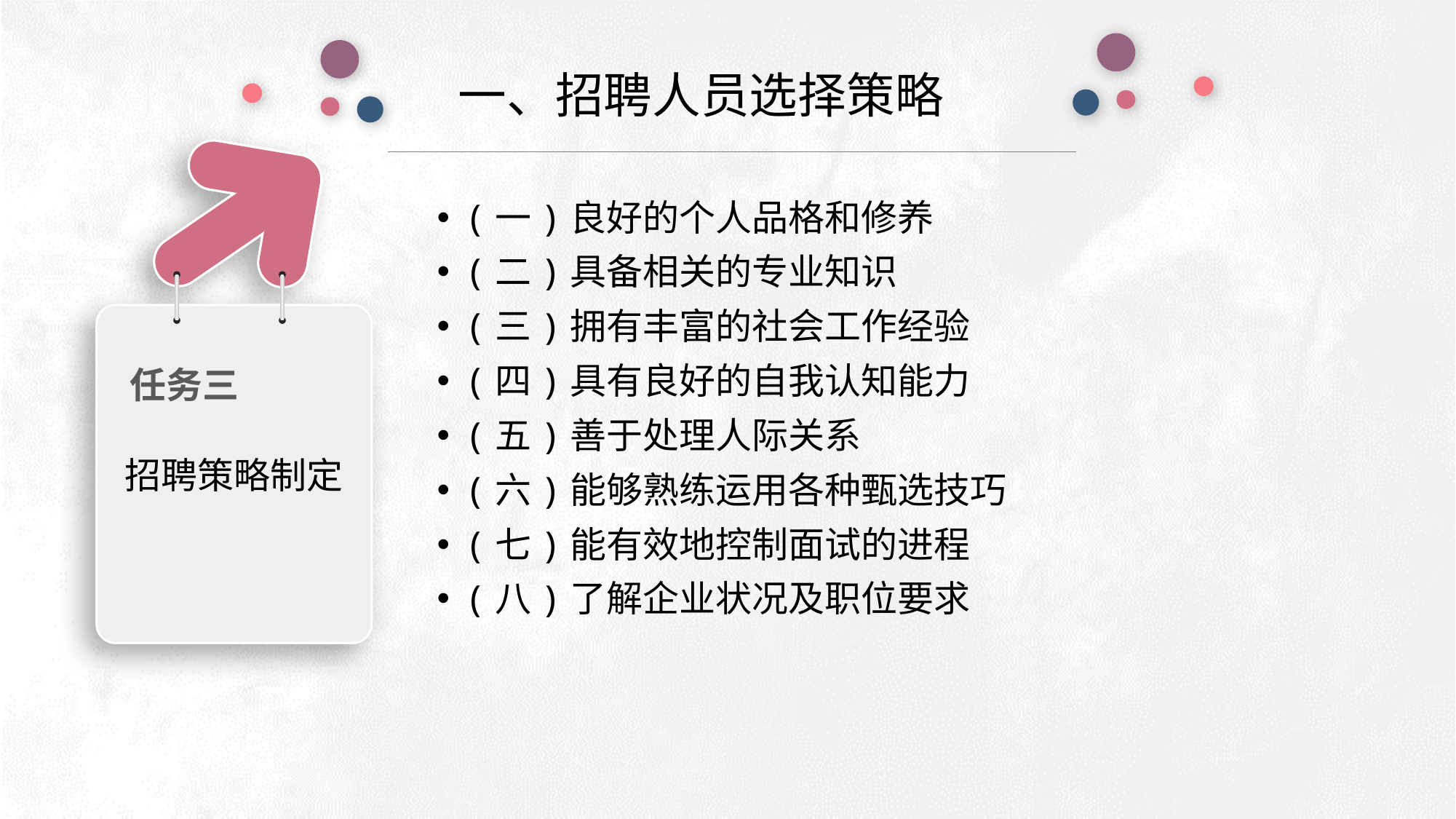

一、招聘人员选择策略

招聘策略制定
任务三

(一)良好的个人品格和修养
(二)具备相关的专业知识
(三)拥有丰富的社会工作经验
(四)具有良好的自我认知能力
(五)善于处理人际关系
(六)能够熟练运用各种甄选技巧
(七)能有效地控制面试的进程
(八)了解企业状况及职位要求

e7d195523061f1c0deeec63e560781cfd59afb0ea006f2a87ABB68BF51EA6619813959095094C18C62A12F549504892A4AAA8C1554C6663626E05CA27F281A14E6983772AFC3FB97135759321DEA3D70CCCB10945EC5A0322096E752803368C2184698845E3CCD6DB7F651295A8E4F3FDC19EA64A2B4A4AC1434B55AAE41CF0BF61B375C23F3039959E085EE760725AA